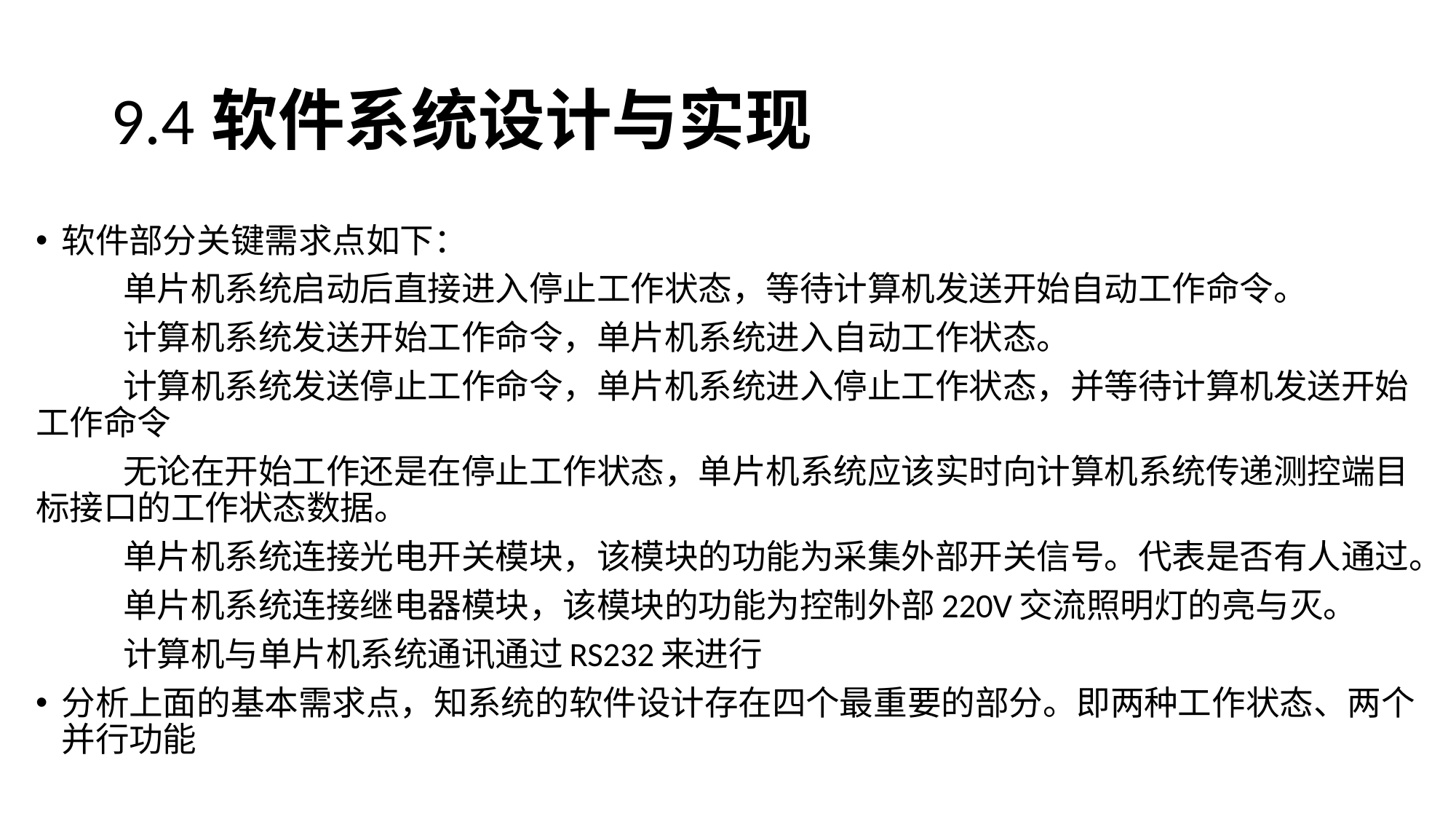

# 9.4软件系统设计与实现
软件部分关键需求点如下：
	单片机系统启动后直接进入停止工作状态，等待计算机发送开始自动工作命令。
	计算机系统发送开始工作命令，单片机系统进入自动工作状态。
	计算机系统发送停止工作命令，单片机系统进入停止工作状态，并等待计算机发送开始工作命令
	无论在开始工作还是在停止工作状态，单片机系统应该实时向计算机系统传递测控端目标接口的工作状态数据。
	单片机系统连接光电开关模块，该模块的功能为采集外部开关信号。代表是否有人通过。
	单片机系统连接继电器模块，该模块的功能为控制外部220V交流照明灯的亮与灭。
	计算机与单片机系统通讯通过RS232来进行
分析上面的基本需求点，知系统的软件设计存在四个最重要的部分。即两种工作状态、两个并行功能